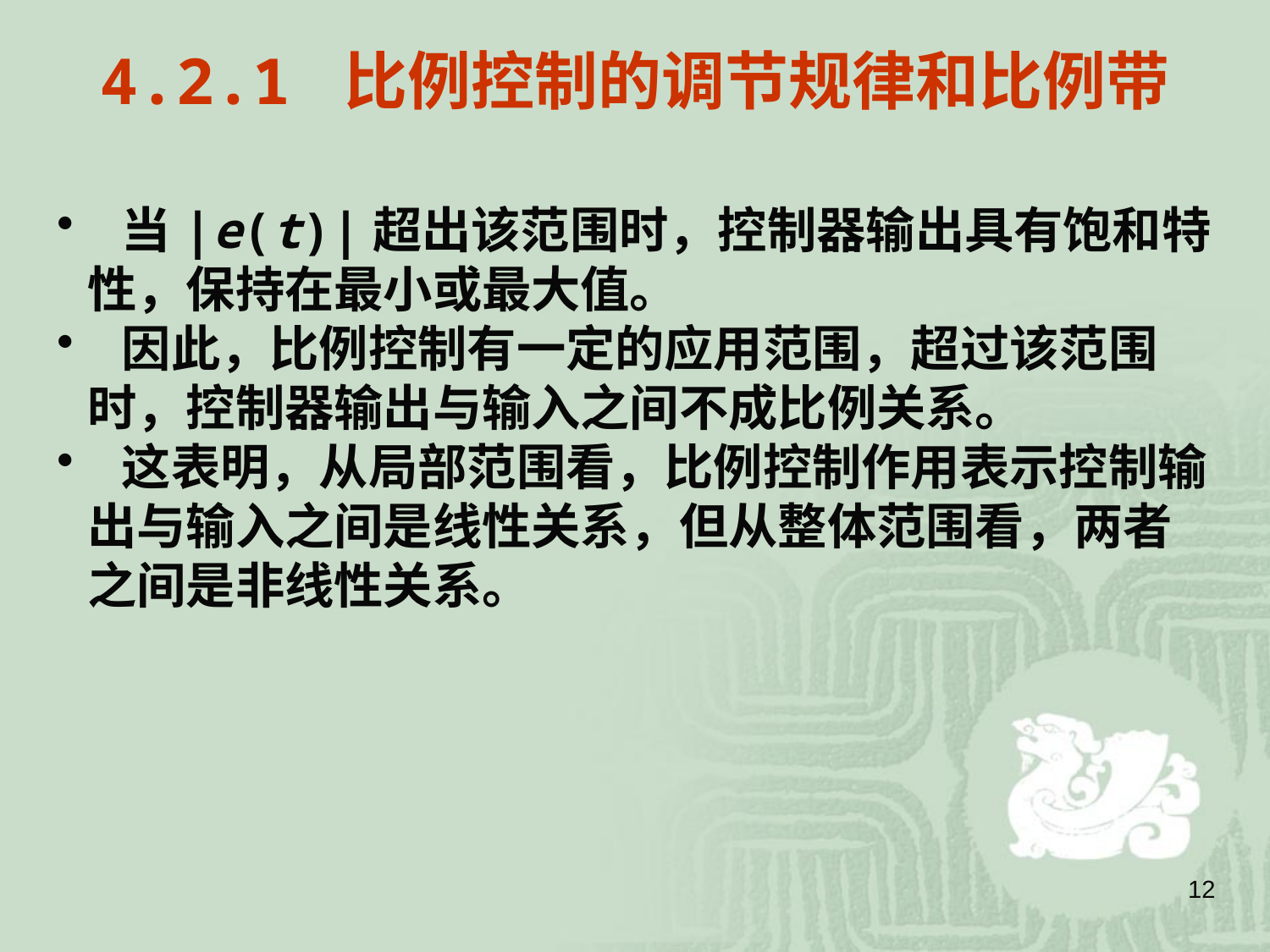

# 4.2.1 比例控制的调节规律和比例带
  当|e(t)|超出该范围时，控制器输出具有饱和特性，保持在最小或最大值。
  因此，比例控制有一定的应用范围，超过该范围时，控制器输出与输入之间不成比例关系。
  这表明，从局部范围看，比例控制作用表示控制输出与输入之间是线性关系，但从整体范围看，两者之间是非线性关系。
12